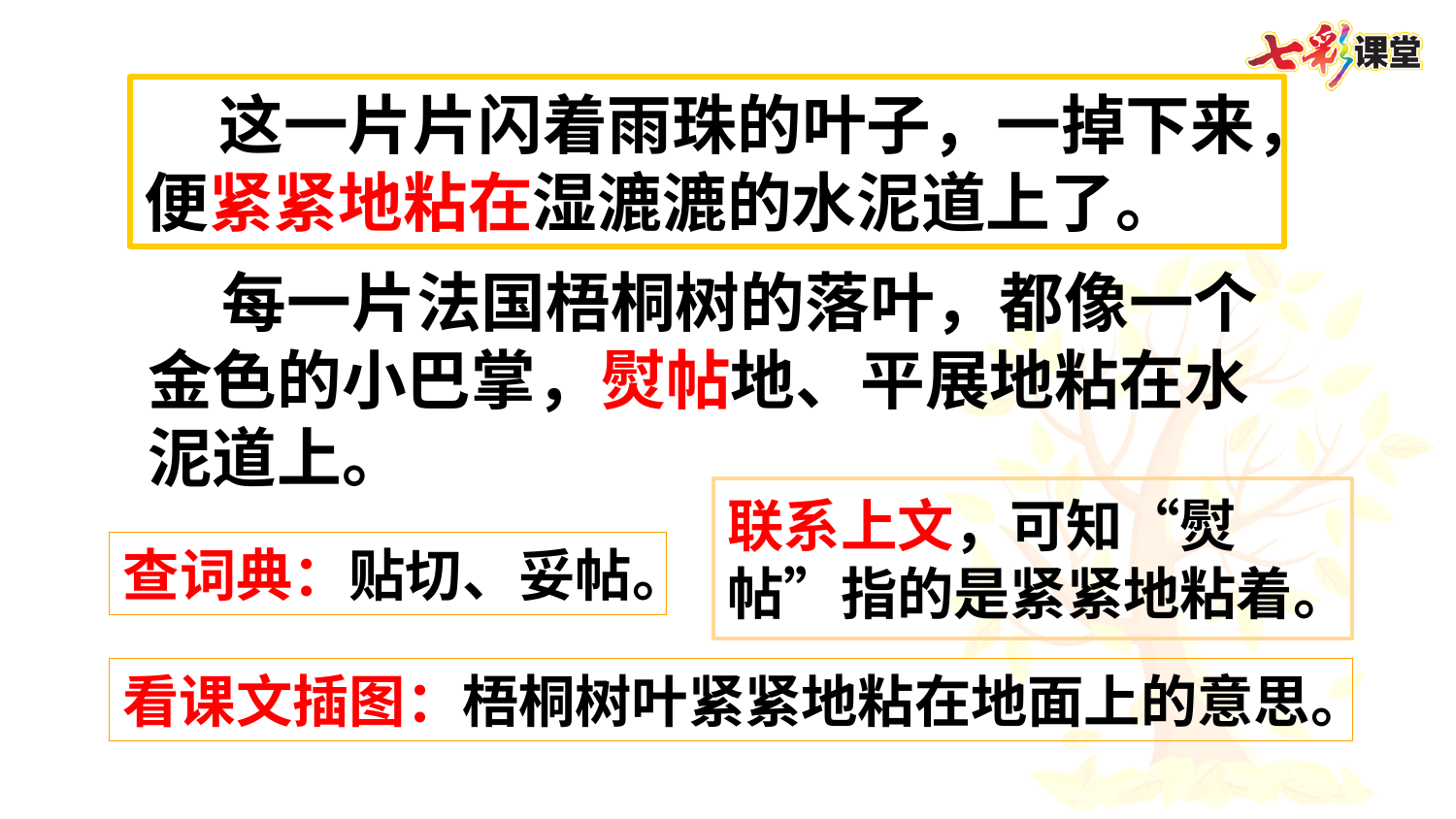

这一片片闪着雨珠的叶子，一掉下来，便紧紧地粘在湿漉漉的水泥道上了。
    每一片法国梧桐树的落叶，都像一个金色的小巴掌，熨帖地、平展地粘在水泥道上。
联系上文，可知“熨帖”指的是紧紧地粘着。
查词典：贴切、妥帖。
看课文插图：梧桐树叶紧紧地粘在地面上的意思。